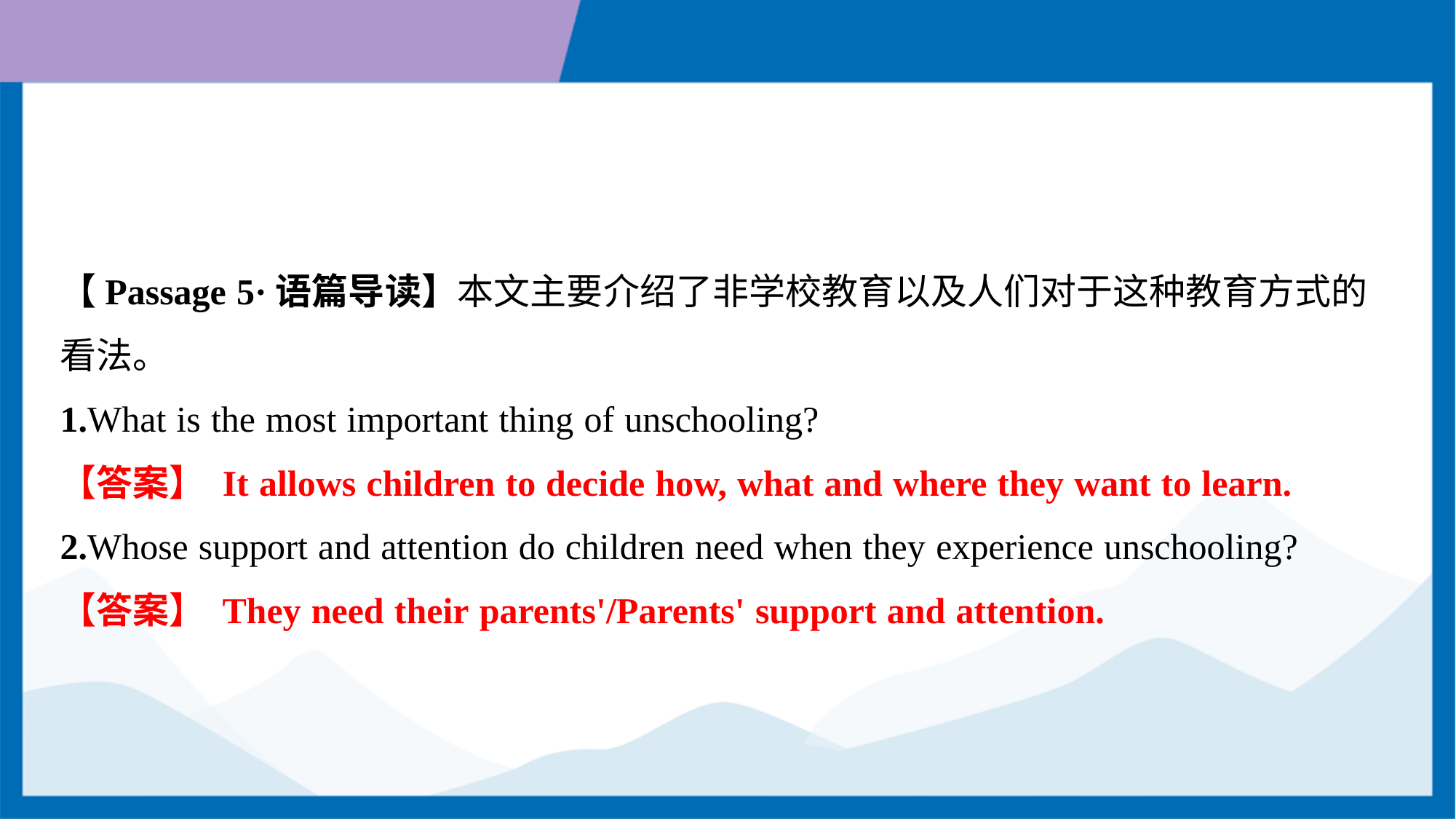

【Passage 5·语篇导读】本文主要介绍了非学校教育以及人们对于这种教育方式的
看法。
1.What is the most important thing of unschooling?
【答案】 It allows children to decide how, what and where they want to learn.
2.Whose support and attention do children need when they experience unschooling?
【答案】 They need their parents'/Parents' support and attention.